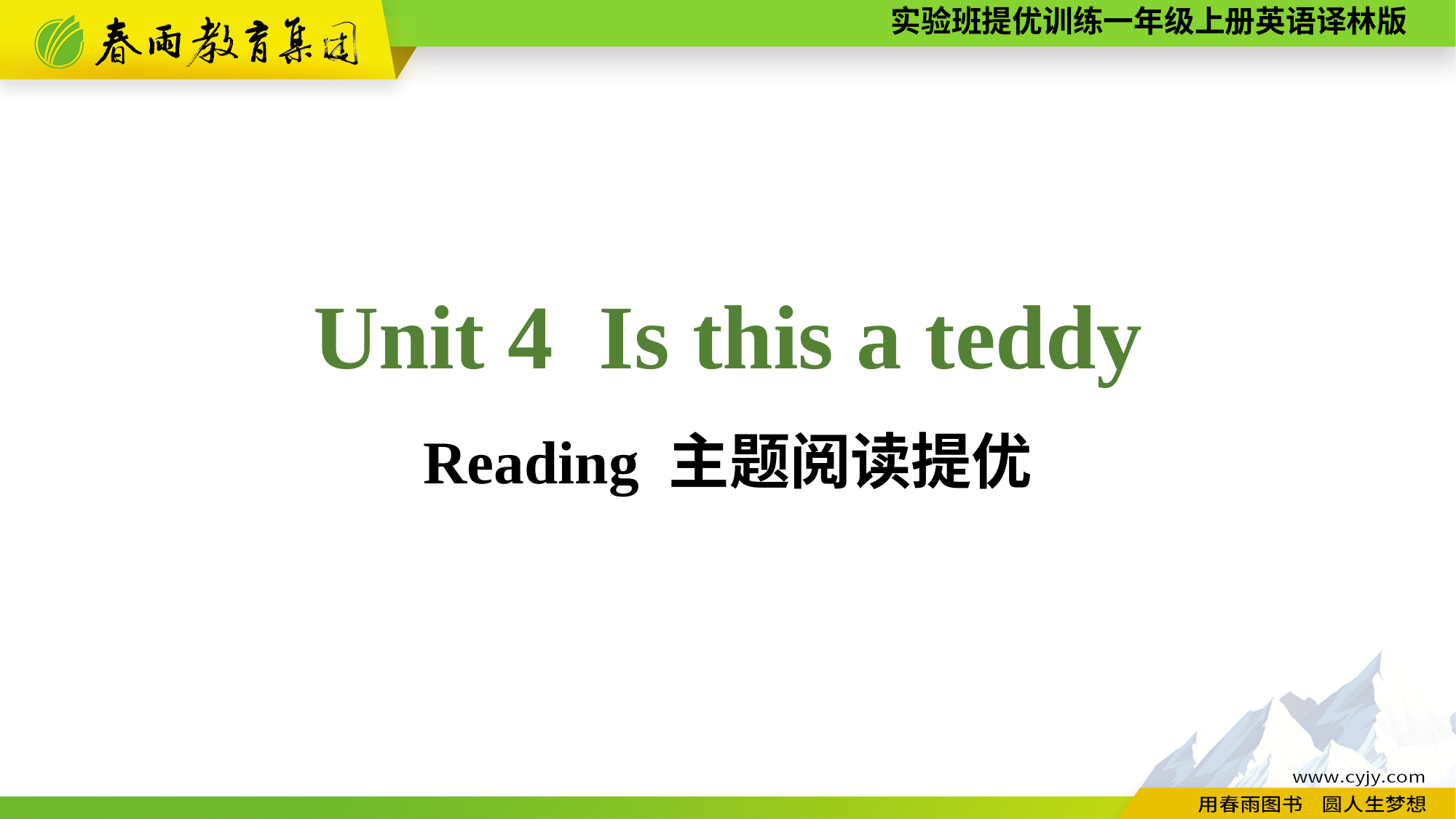

Unit 4  Is this a teddy
Reading 主题阅读提优